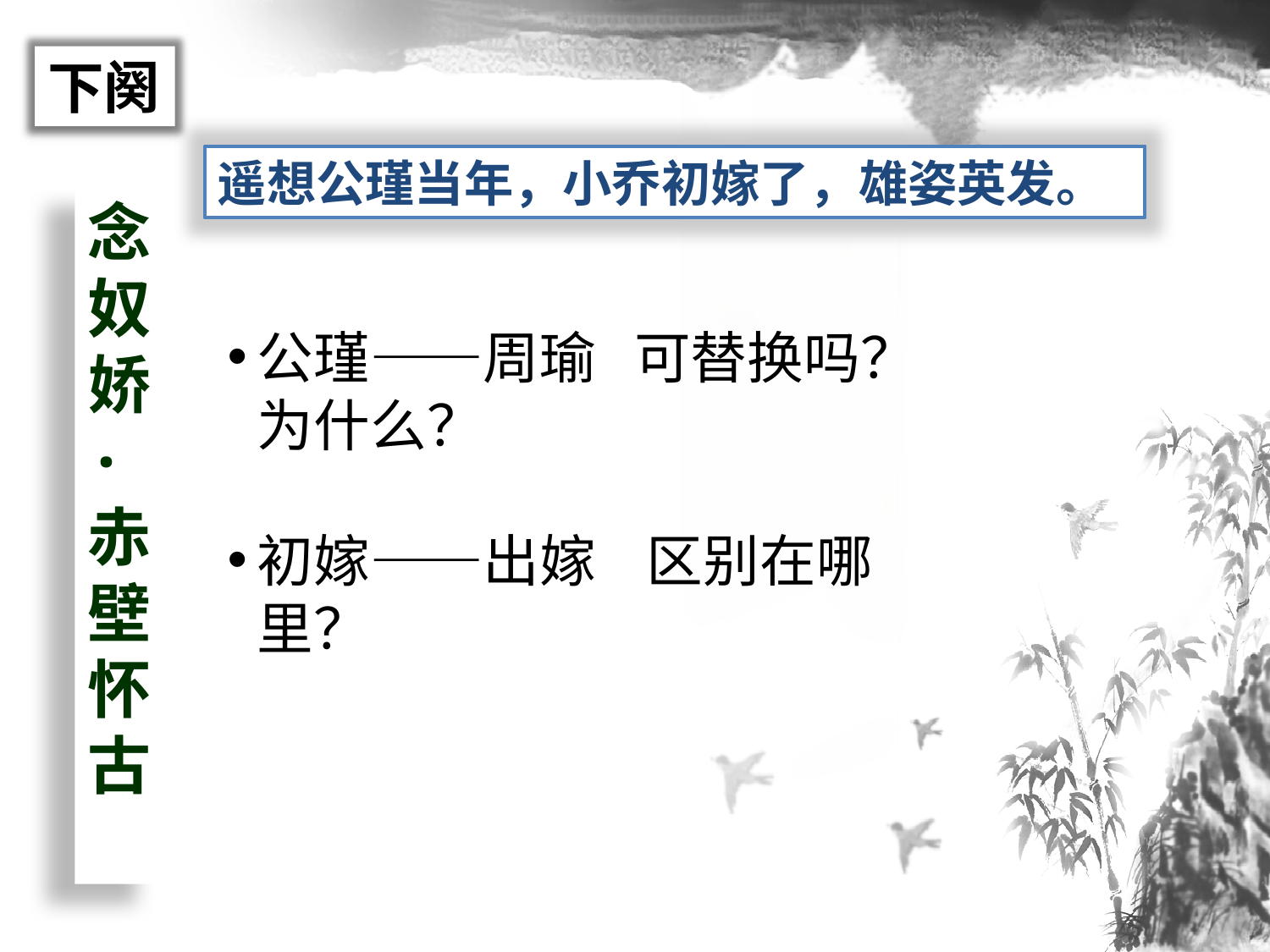

下阕
遥想公瑾当年，小乔初嫁了，雄姿英发。
念奴娇·赤壁怀古

公瑾——周瑜   可替换吗？为什么？

初嫁——出嫁    区别在哪里？